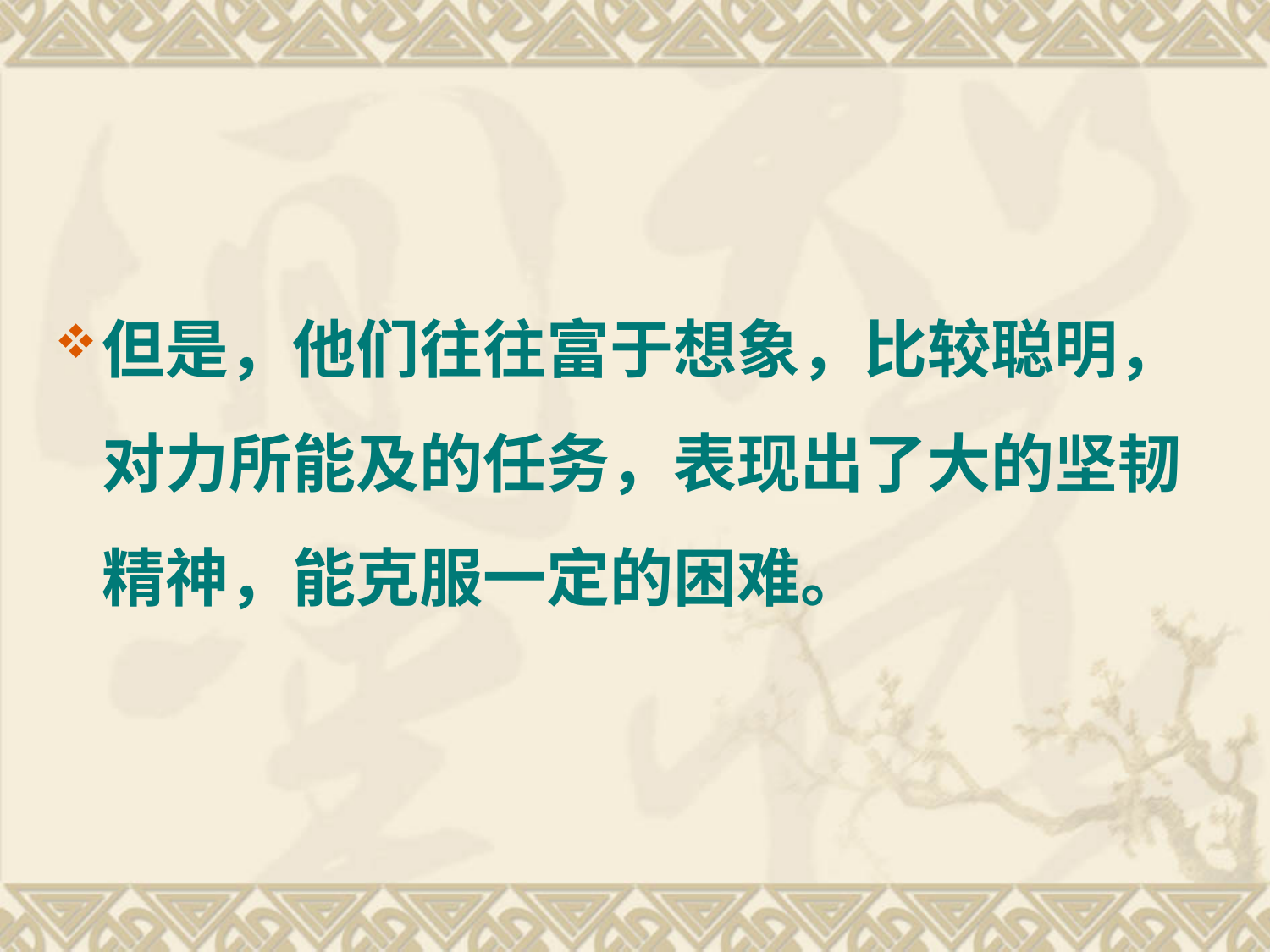

#
但是，他们往往富于想象，比较聪明，对力所能及的任务，表现出了大的坚韧精神，能克服一定的困难。